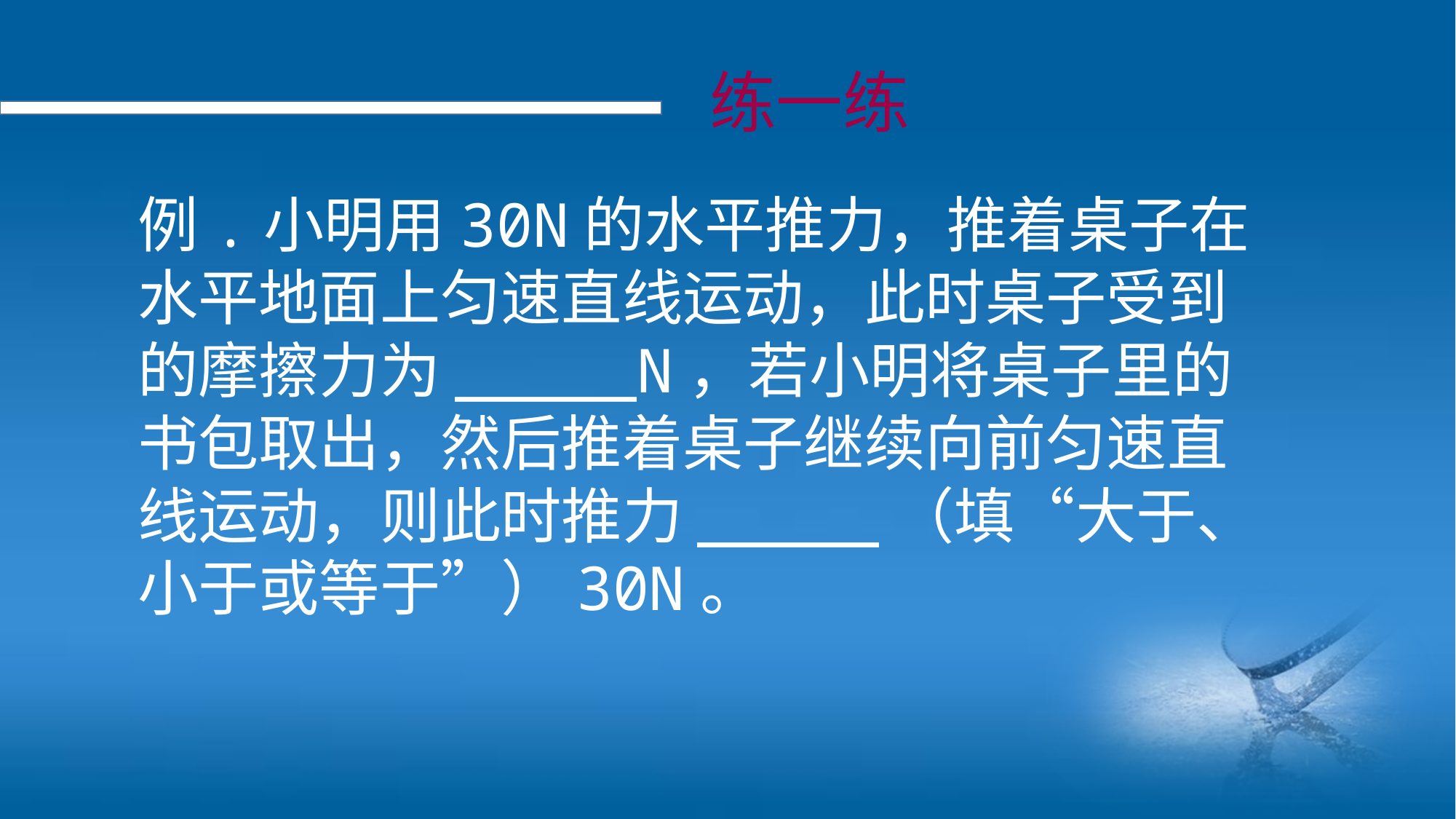

练一练

例.小明用30N的水平推力，推着桌子在水平地面上匀速直线运动，此时桌子受到的摩擦力为_____N，若小明将桌子里的书包取出，然后推着桌子继续向前匀速直线运动，则此时推力_____（填“大于、小于或等于”）30N。